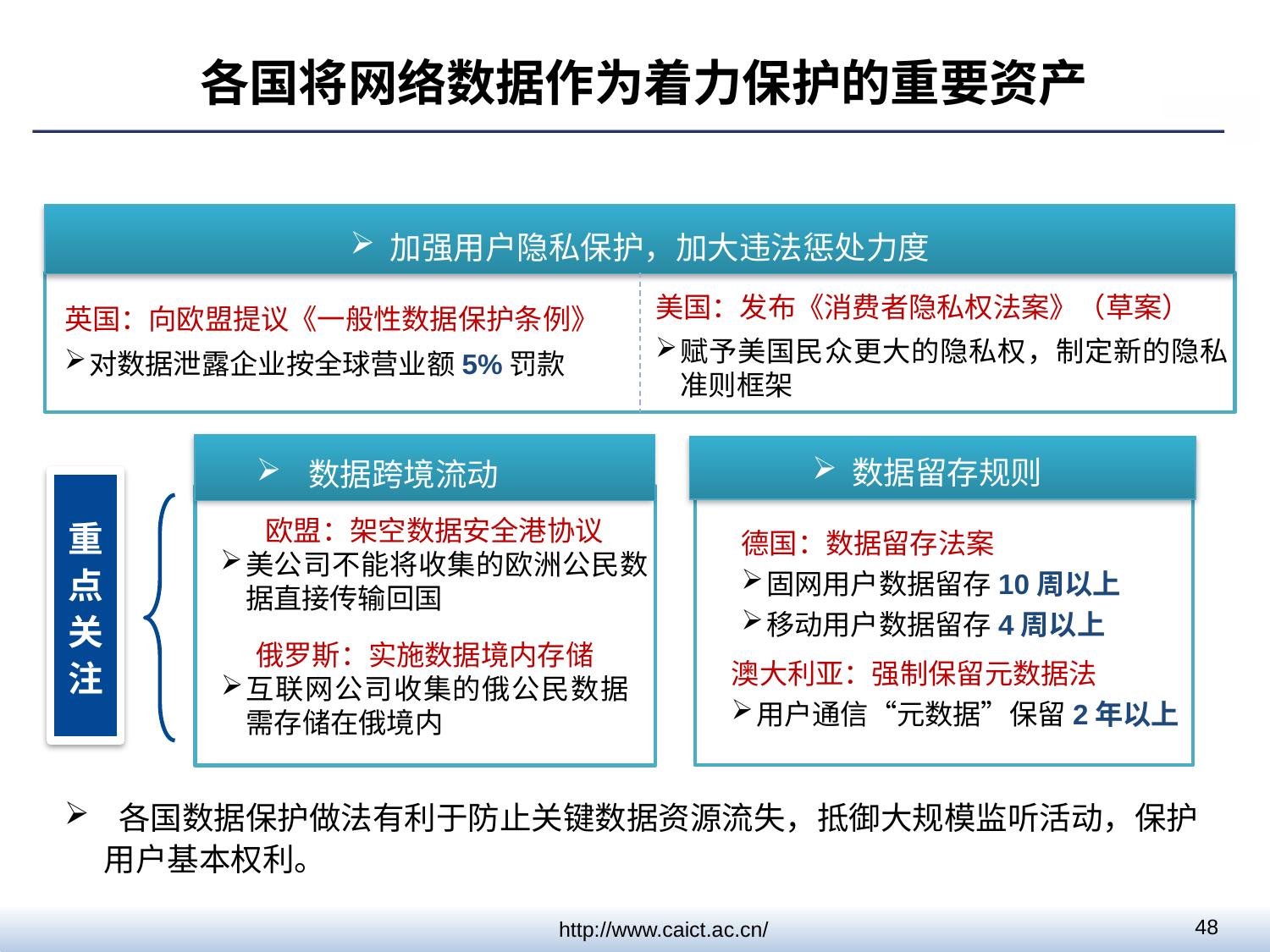

各国将网络数据作为着力保护的重要资产

加强用户隐私保护，加大违法惩处力度
美国：发布《消费者隐私权法案》（草案）
赋予美国民众更大的隐私权，制定新的隐私准则框架
英国：向欧盟提议《一般性数据保护条例》
对数据泄露企业按全球营业额5%罚款

数据留存规则

  数据跨境流动
重
点
关注

欧盟：架空数据安全港协议
美公司不能将收集的欧洲公民数据直接传输回国
德国：数据留存法案
固网用户数据留存10周以上
移动用户数据留存4周以上
澳大利亚：强制保留元数据法
用户通信“元数据”保留2年以上
俄罗斯：实施数据境内存储
互联网公司收集的俄公民数据需存储在俄境内
 各国数据保护做法有利于防止关键数据资源流失，抵御大规模监听活动，保护用户基本权利。